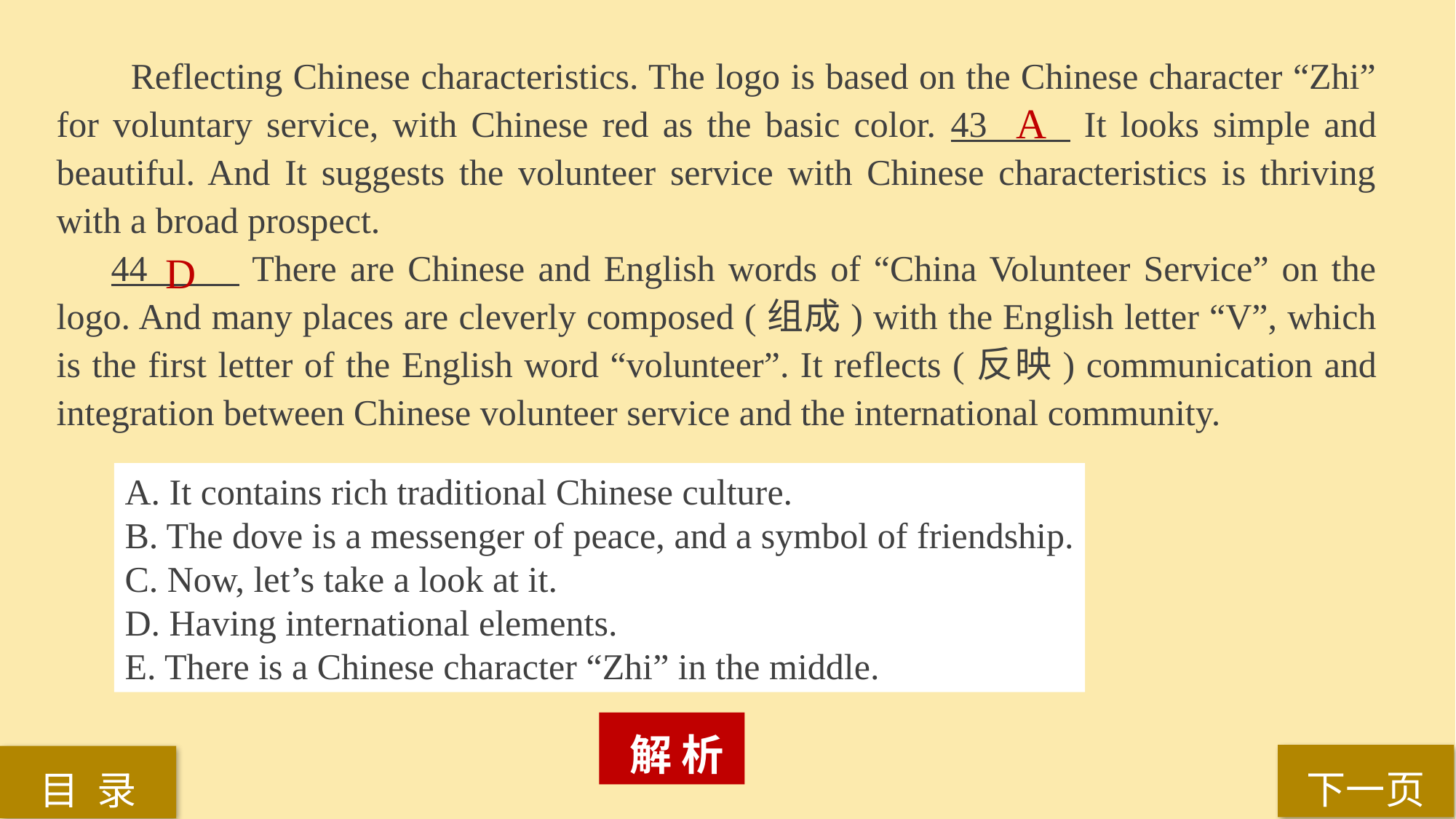

Reflecting Chinese characteristics. The logo is based on the Chinese character “Zhi” for voluntary service, with Chinese red as the basic color. 43       It looks simple and beautiful. And It suggests the volunteer service with Chinese characteristics is thriving with a broad prospect.
44        There are Chinese and English words of “China Volunteer Service” on the logo. And many places are cleverly composed (组成) with the English letter “V”, which is the first letter of the English word “volunteer”. It reflects (反映) communication and integration between Chinese volunteer service and the international community.
A
D
A. It contains rich traditional Chinese culture.
B. The dove is a messenger of peace, and a symbol of friendship.
C. Now, let’s take a look at it.
D. Having international elements.
E. There is a Chinese character “Zhi” in the middle.
 解 析